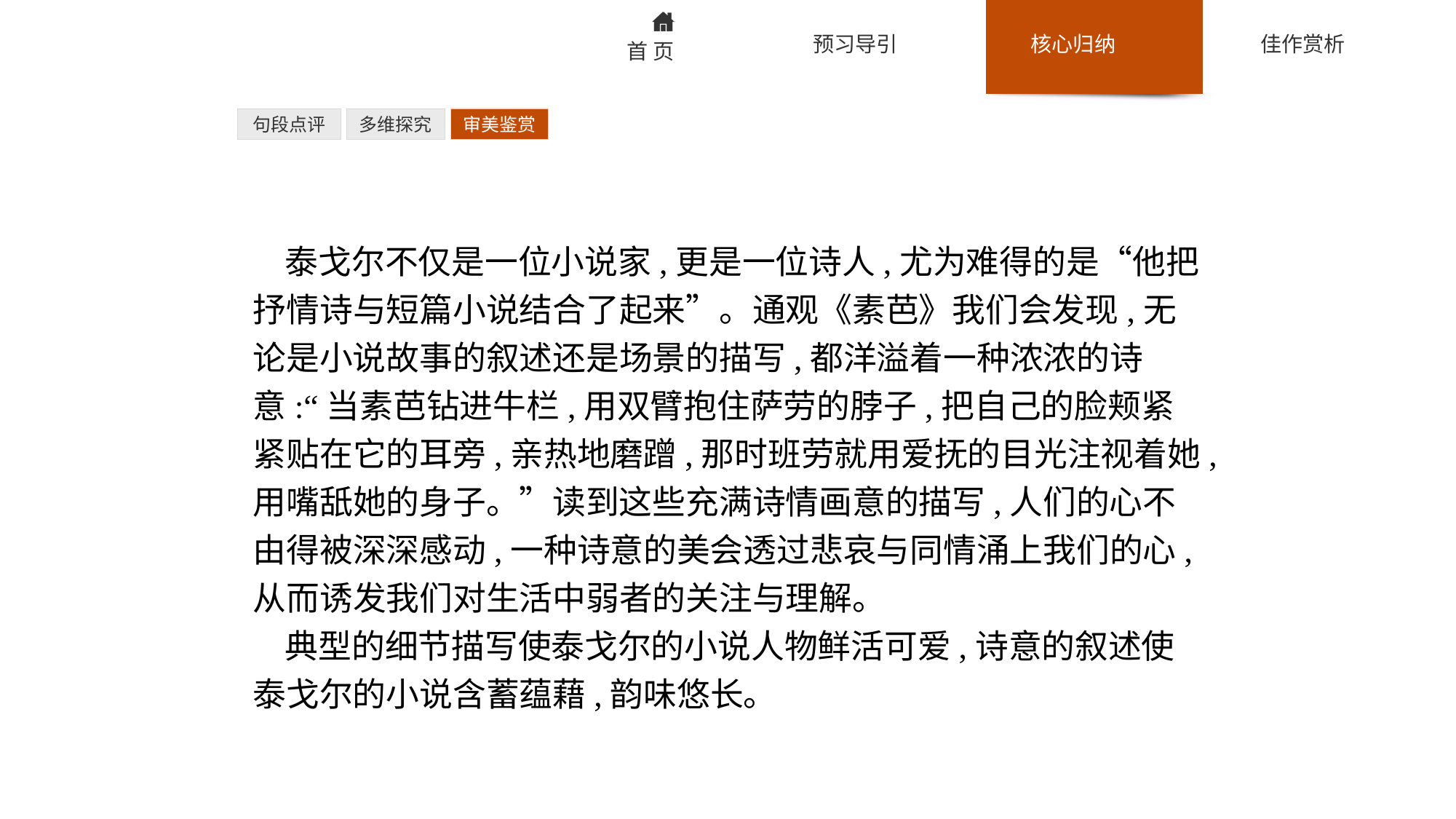

句段点评
多维探究
审美鉴赏
泰戈尔不仅是一位小说家,更是一位诗人,尤为难得的是“他把抒情诗与短篇小说结合了起来”。通观《素芭》我们会发现,无论是小说故事的叙述还是场景的描写,都洋溢着一种浓浓的诗意:“当素芭钻进牛栏,用双臂抱住萨劳的脖子,把自己的脸颊紧紧贴在它的耳旁,亲热地磨蹭,那时班劳就用爱抚的目光注视着她,用嘴舐她的身子。”读到这些充满诗情画意的描写,人们的心不由得被深深感动,一种诗意的美会透过悲哀与同情涌上我们的心,从而诱发我们对生活中弱者的关注与理解。
典型的细节描写使泰戈尔的小说人物鲜活可爱,诗意的叙述使泰戈尔的小说含蓄蕴藉,韵味悠长。